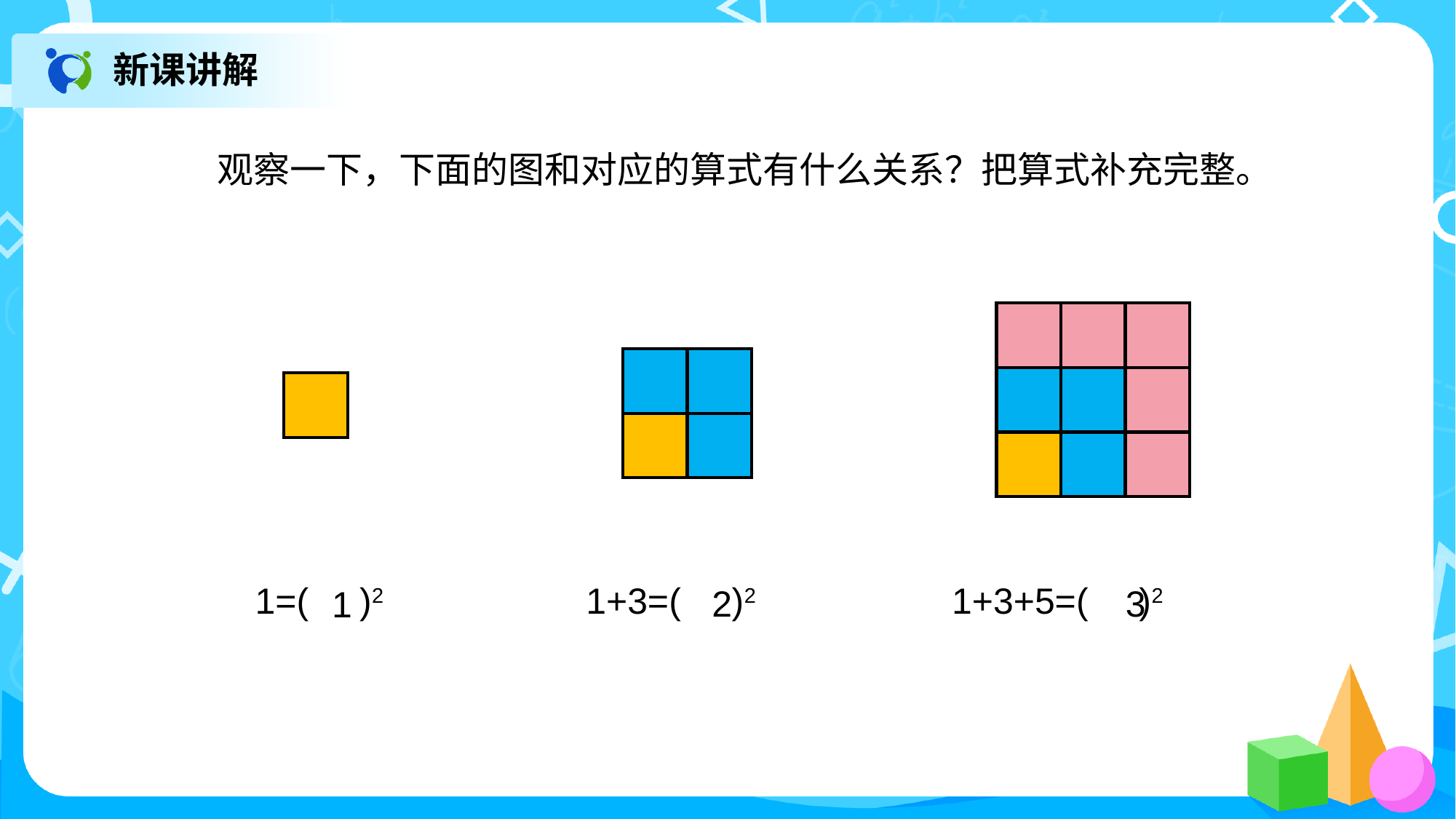

新课讲解
观察一下，下面的图和对应的算式有什么关系？把算式补充完整。

1=(     )2
1+3=(     )2
1+3+5=(     )2
2
3
1